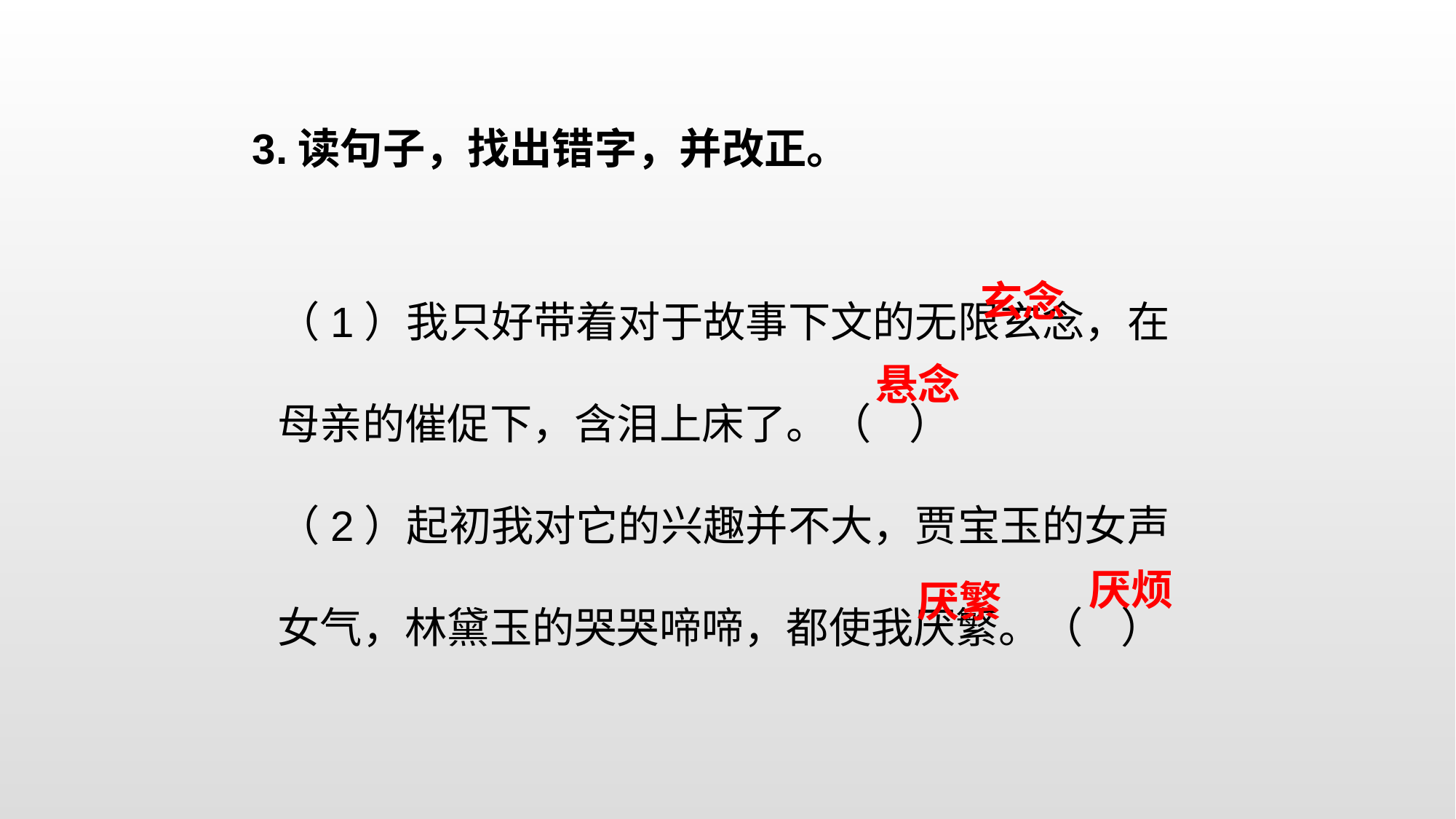

3.读句子，找出错字，并改正。
（1）我只好带着对于故事下文的无限玄念，在母亲的催促下，含泪上床了。（    ）
（2）起初我对它的兴趣并不大，贾宝玉的女声女气，林黛玉的哭哭啼啼，都使我厌繁。（    ）
玄念
悬念
厌烦
厌繁